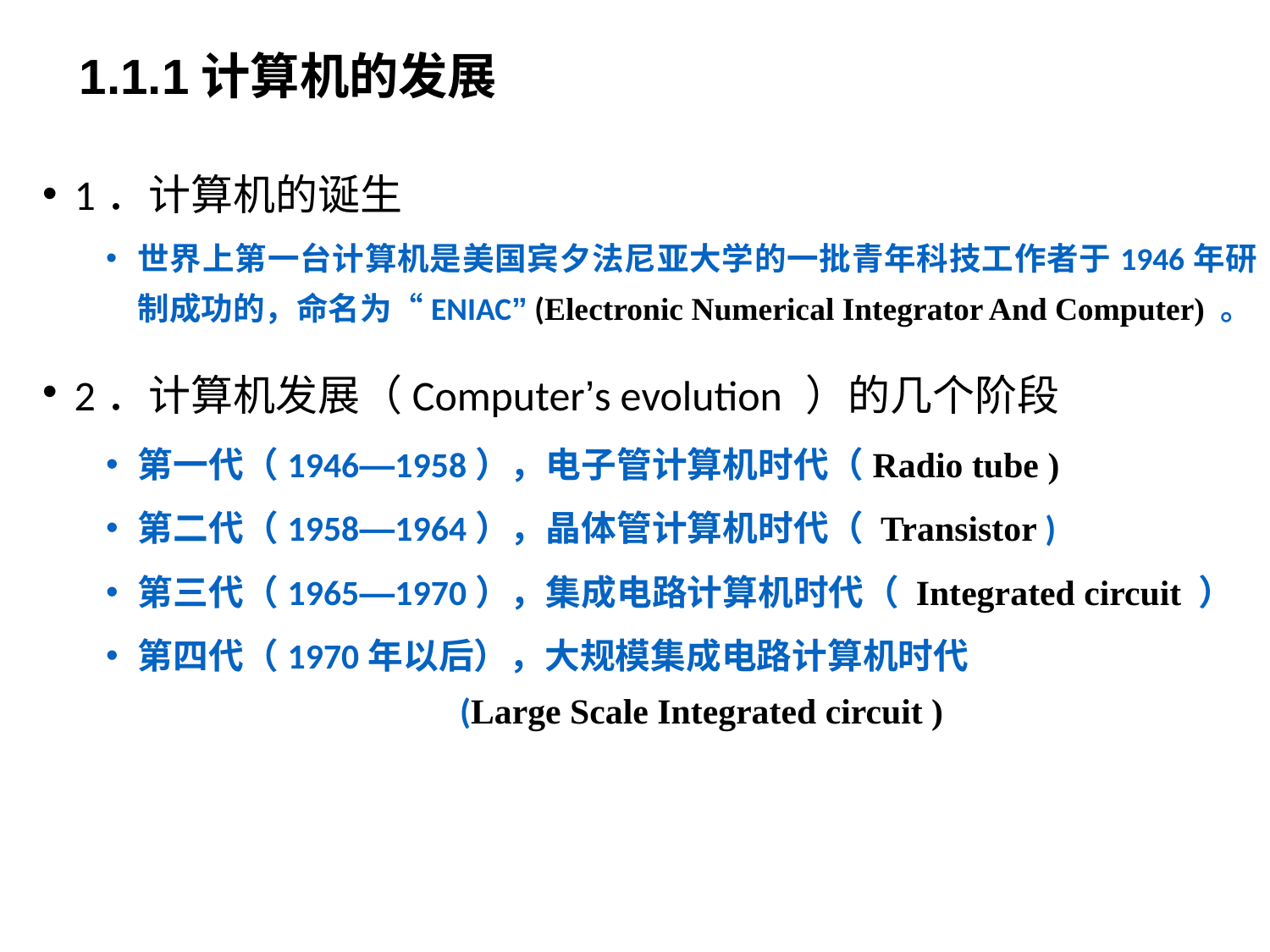

# 1.1.1计算机的发展
1．计算机的诞生
世界上第一台计算机是美国宾夕法尼亚大学的一批青年科技工作者于1946年研制成功的，命名为“ENIAC” (Electronic Numerical Integrator And Computer) 。
2．计算机发展（Computer’s evolution ）的几个阶段
第一代（1946—1958），电子管计算机时代（Radio tube )
第二代（1958—1964），晶体管计算机时代（ Transistor )
第三代（1965—1970），集成电路计算机时代（ Integrated circuit ）
第四代（1970年以后），大规模集成电路计算机时代
                                       (Large Scale Integrated circuit )